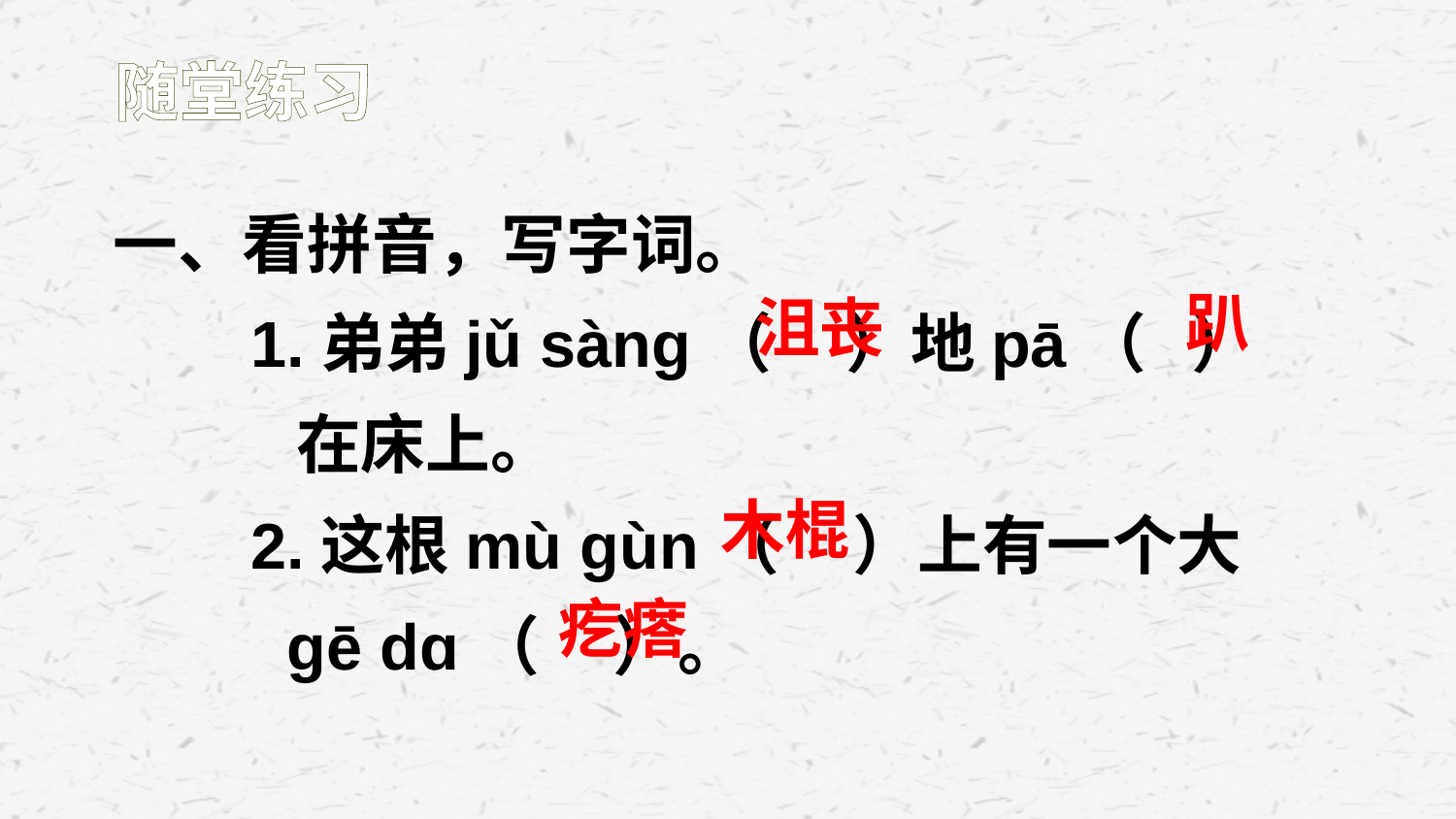

随堂练习
一、看拼音，写字词。
1.弟弟jǔ sànɡ（     ）地pā（   ）
  在床上。
2.这根mù ɡùn（     ）上有一个大
  ɡē dɑ（     ）。
趴
沮丧
木棍
疙瘩